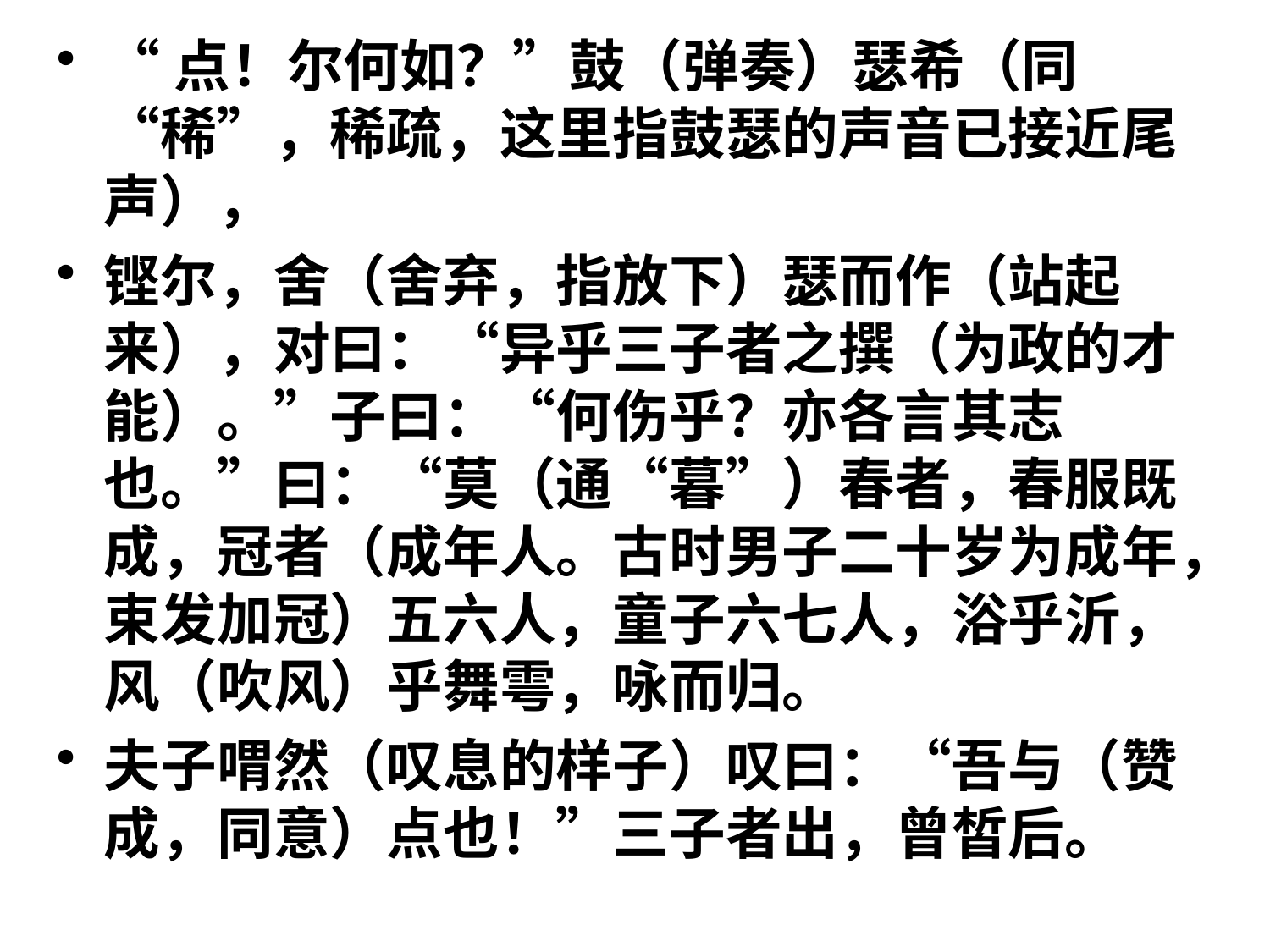

“点！尔何如？”鼓（弹奏）瑟希（同“稀”，稀疏，这里指鼓瑟的声音已接近尾声），
铿尔，舍（舍弃，指放下）瑟而作（站起来），对曰：“异乎三子者之撰（为政的才能）。”子曰：“何伤乎？亦各言其志也。”曰：“莫（通“暮”）春者，春服既成，冠者（成年人。古时男子二十岁为成年，束发加冠）五六人，童子六七人，浴乎沂，风（吹风）乎舞雩，咏而归。
夫子喟然（叹息的样子）叹曰：“吾与（赞成，同意）点也！”三子者出，曾皙后。